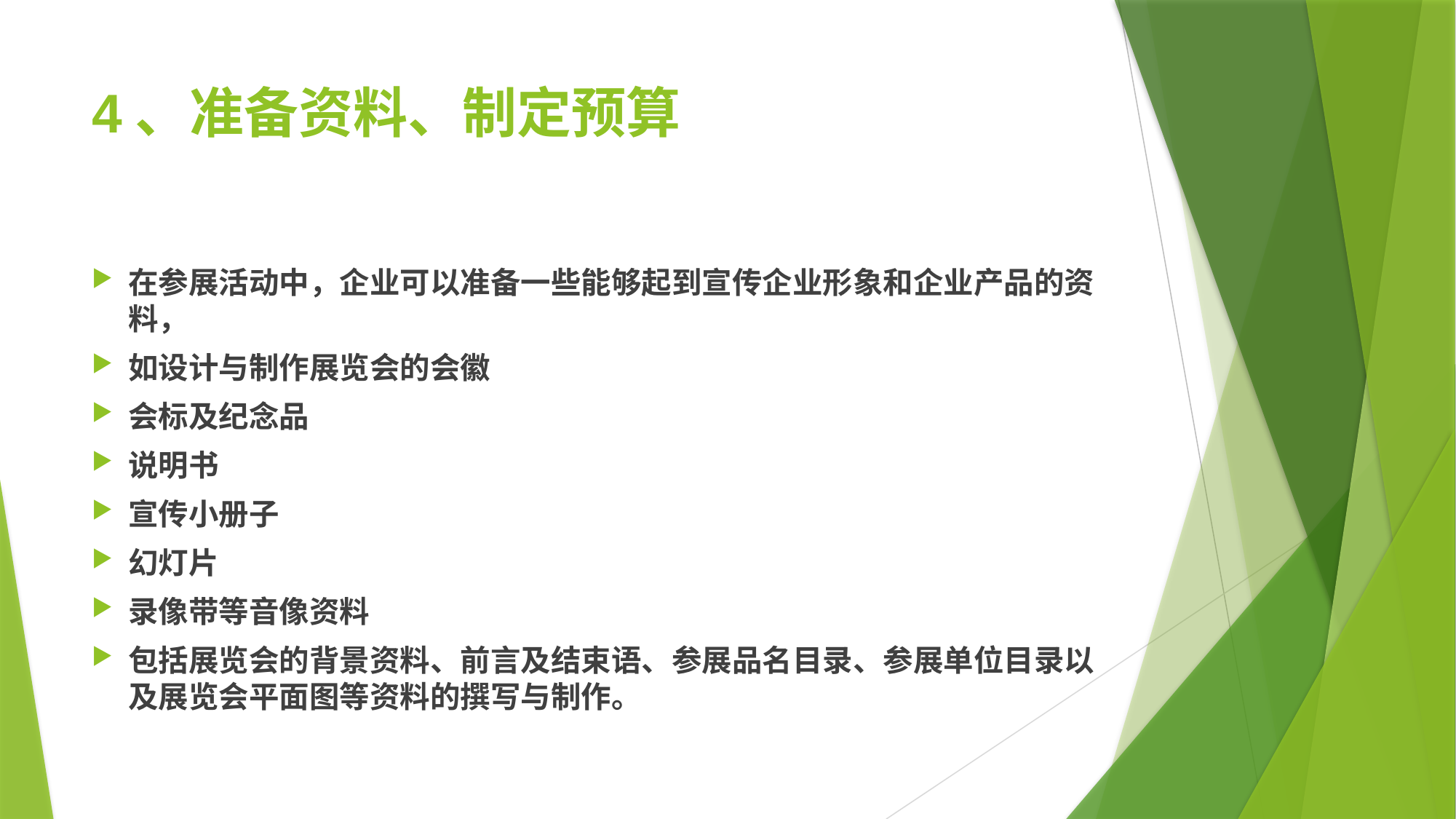

# 4、准备资料、制定预算
在参展活动中，企业可以准备一些能够起到宣传企业形象和企业产品的资料，
如设计与制作展览会的会徽
会标及纪念品
说明书
宣传小册子
幻灯片
录像带等音像资料
包括展览会的背景资料、前言及结束语、参展品名目录、参展单位目录以及展览会平面图等资料的撰写与制作。